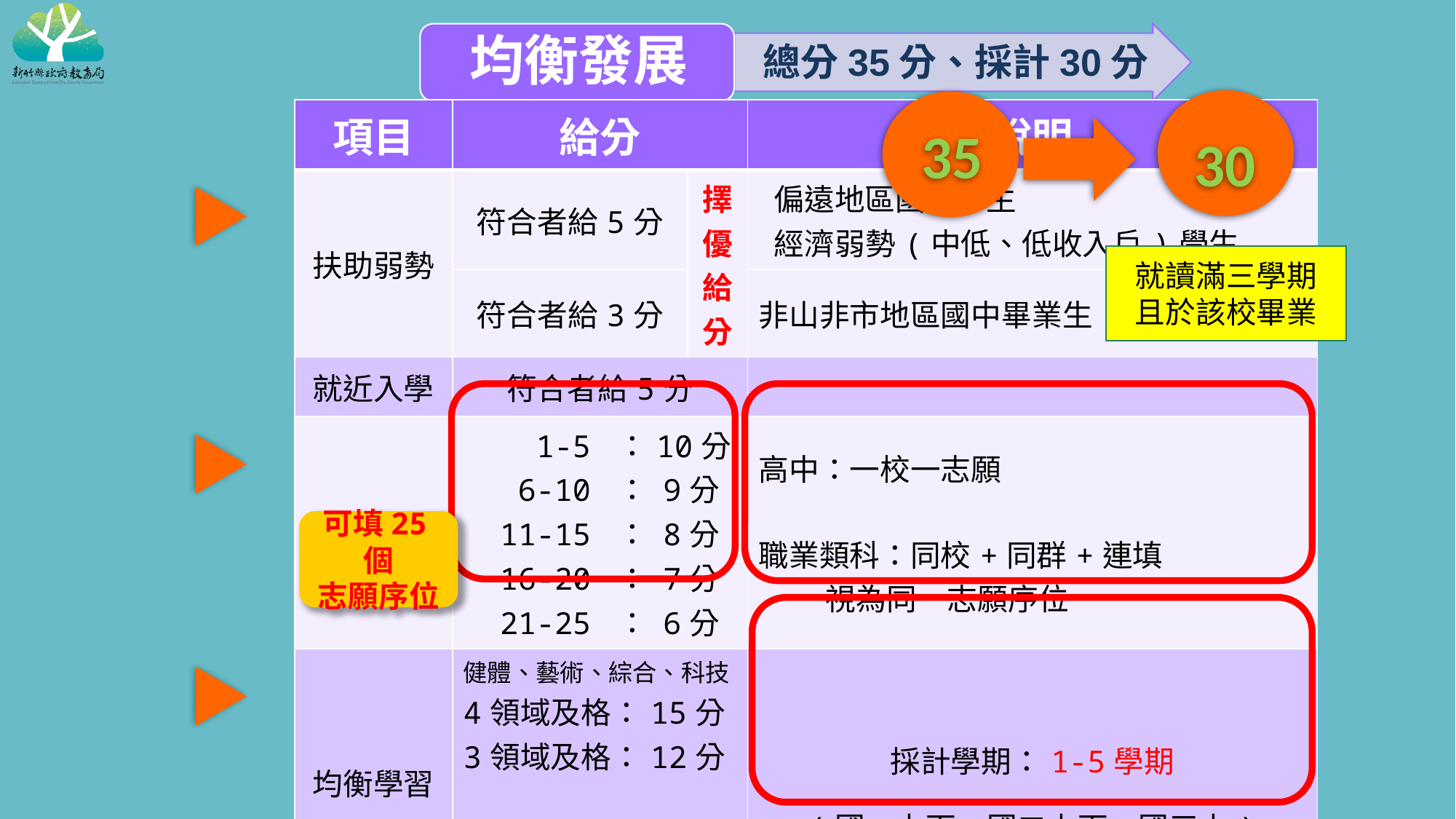

均衡發展
總分35分、採計30分

30

35
| 項目 | 給分 |  | 說明 |
| --- | --- | --- | --- |
| 扶助弱勢 | 符合者給5分 | 擇優給分 | 偏遠地區國中學生 經濟弱勢(中低、低收入戶)學生 |
|  | 符合者給3分 |  | 非山非市地區國中畢業生 |
| 就近入學 | 符合者給5分 |  |  |
| 志願序位 | 1-5 ：10分 6-10 ： 9分 11-15 ： 8分 16-20 ： 7分 21-25 ： 6分 |  | 高中：一校一志願 職業類科：同校+同群+連填 視為同一志願序位 |
| 均衡學習 | 健體、藝術、綜合、科技 4領域及格：15分 3領域及格：12分 2領域及格： 8分 1領域及格： 4分 |  | 採計學期：1-5學期 (國一上下、國二上下、國三上) |

就讀滿三學期
且於該校畢業

可填25個
志願序位